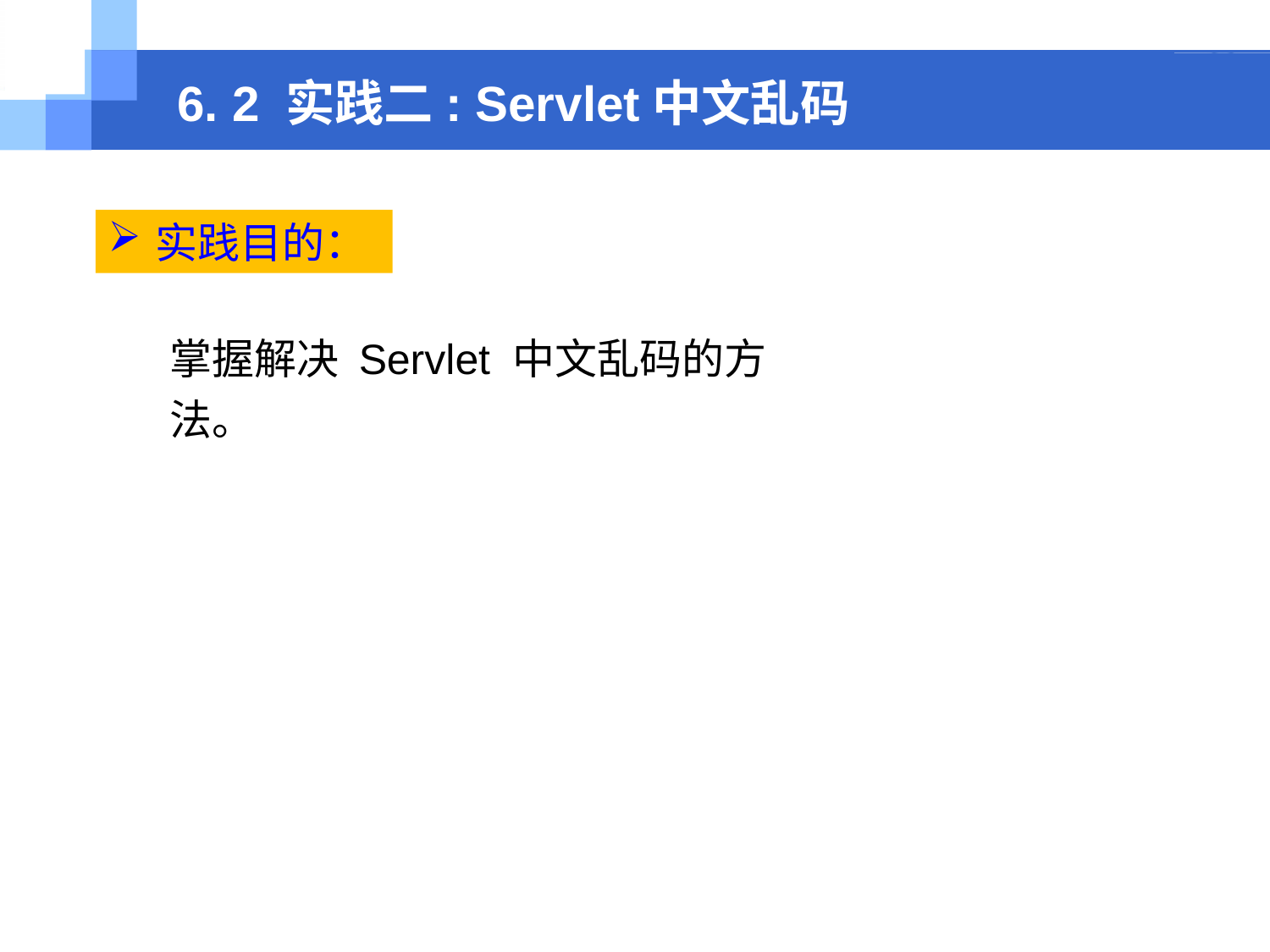

6. 2 实践二: Servlet中文乱码
实践目的：
掌握解决 Servlet 中文乱码的方法。